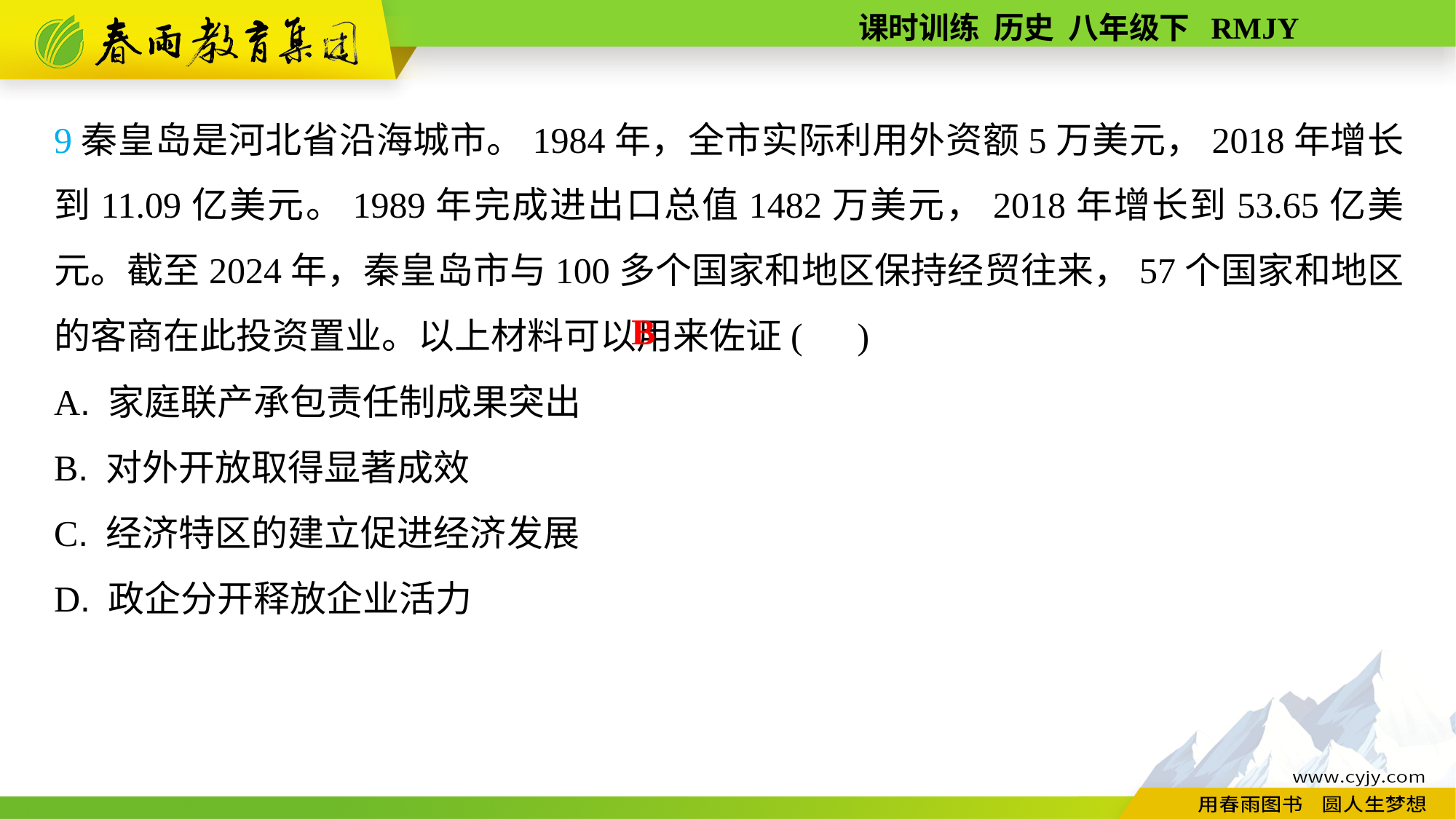

9秦皇岛是河北省沿海城市。1984年，全市实际利用外资额5万美元，2018年增长到11.09亿美元。1989年完成进出口总值1482万美元，2018年增长到53.65亿美元。截至2024年，秦皇岛市与100多个国家和地区保持经贸往来，57个国家和地区的客商在此投资置业。以上材料可以用来佐证(      )
A. 家庭联产承包责任制成果突出
B. 对外开放取得显著成效
C. 经济特区的建立促进经济发展
D. 政企分开释放企业活力
B